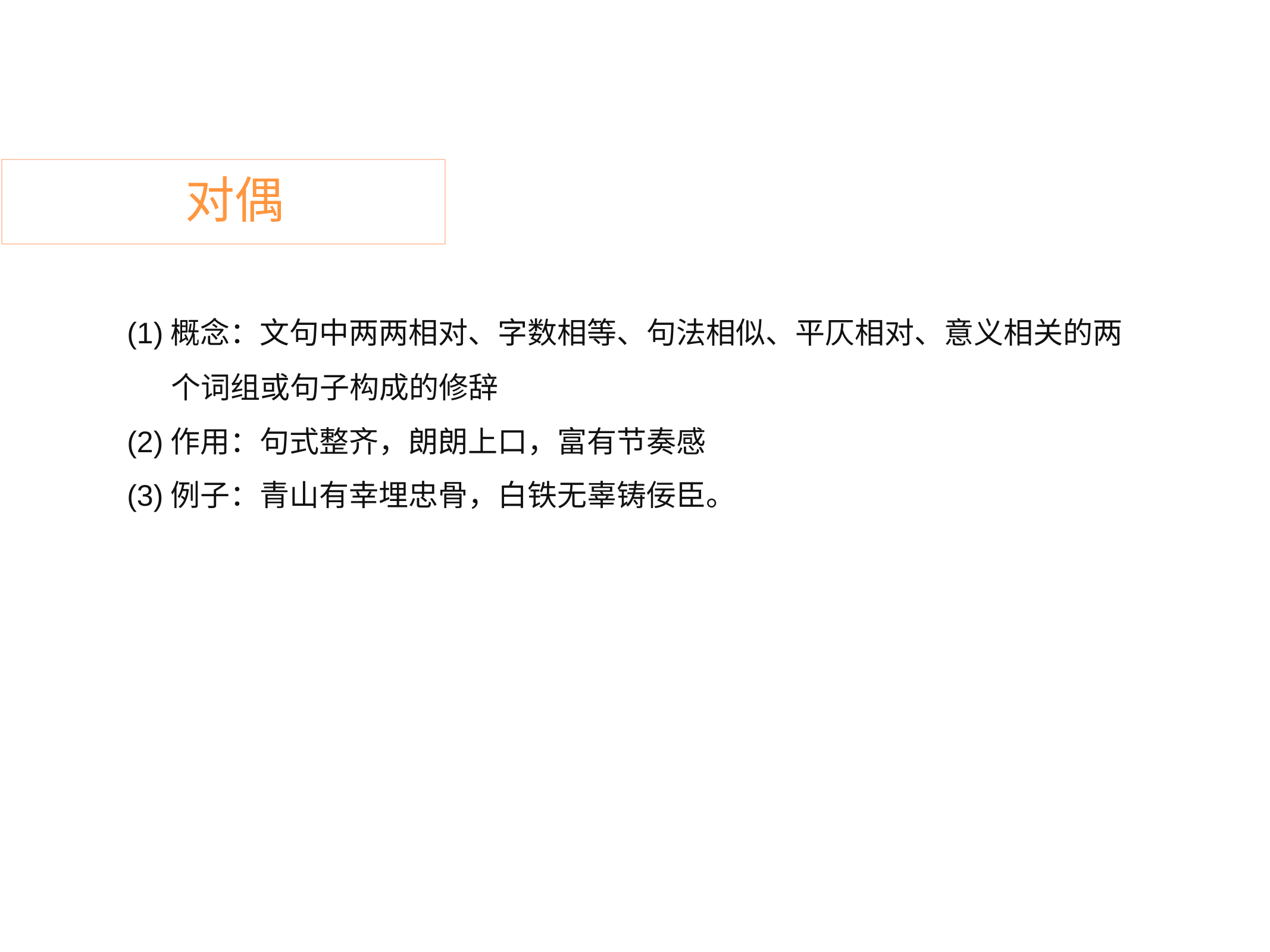

对偶
(1)概念：文句中两两相对、字数相等、句法相似、平仄相对、意义相关的两
个词组或句子构成的修辞
(2)作用：句式整齐，朗朗上口，富有节奏感

(3)例子：青山有幸埋忠骨，白铁无辜铸佞臣。